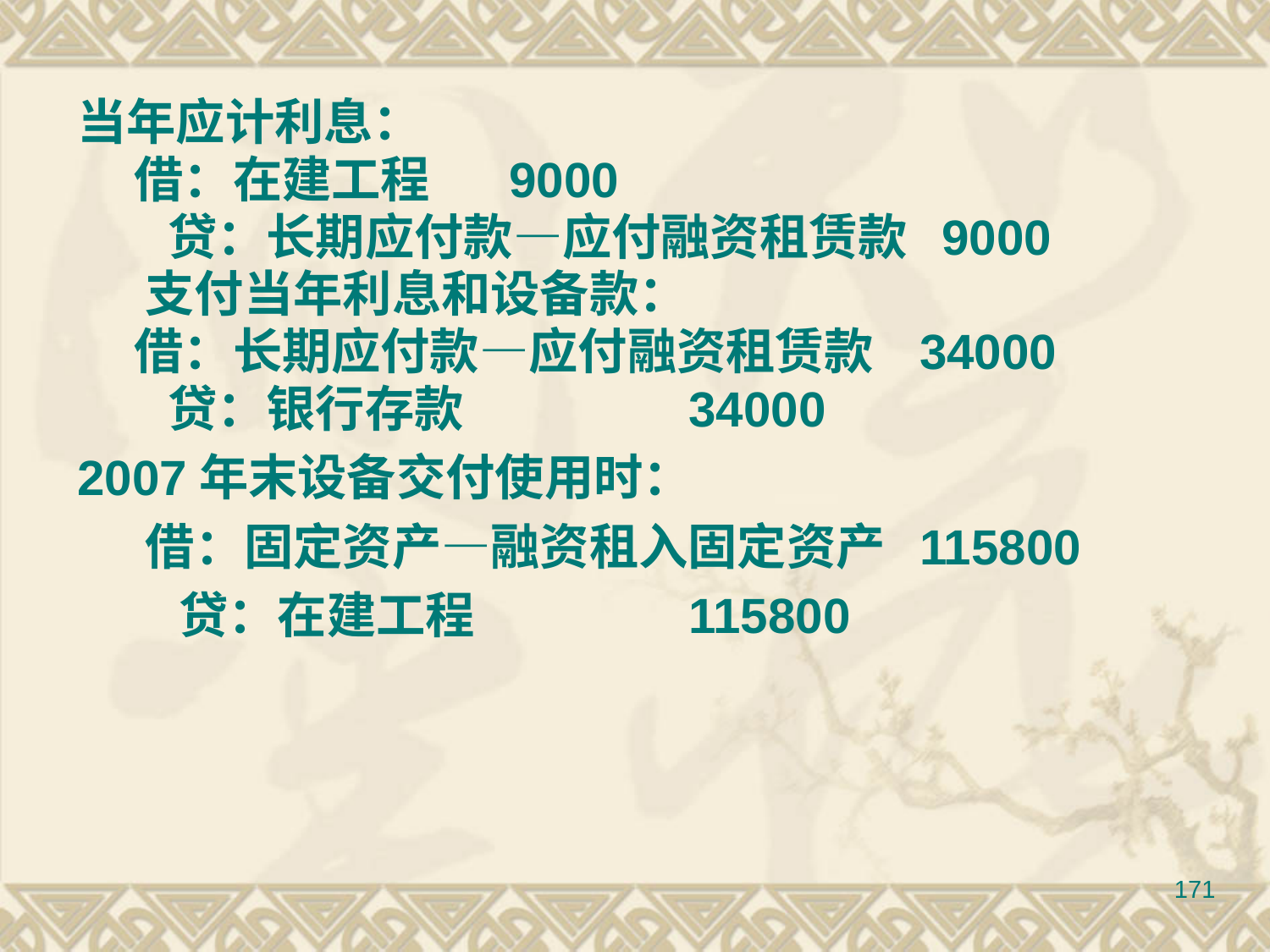

当年应计利息：
    借：在建工程      9000
       贷：长期应付款—应付融资租赁款  9000
     支付当年利息和设备款：
    借：长期应付款—应付融资租赁款   34000
       贷：银行存款                   34000
2007年末设备交付使用时：
     借：固定资产—融资租入固定资产  115800
        贷：在建工程                  115800
171